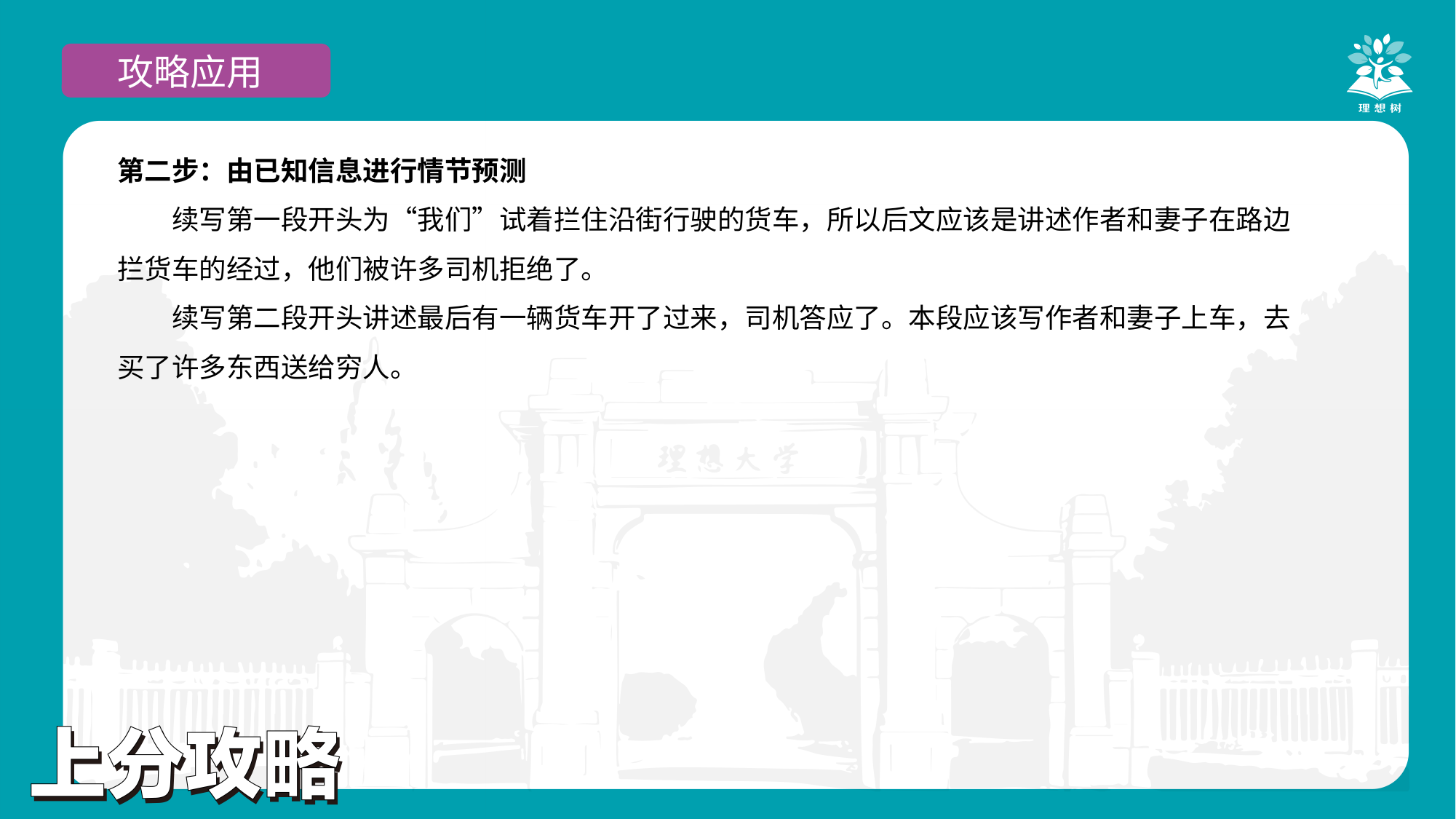

攻略应用
第二步：由已知信息进行情节预测
续写第一段开头为“我们”试着拦住沿街行驶的货车，所以后文应该是讲述作者和妻子在路边拦货车的经过，他们被许多司机拒绝了。
续写第二段开头讲述最后有一辆货车开了过来，司机答应了。本段应该写作者和妻子上车，去买了许多东西送给穷人。